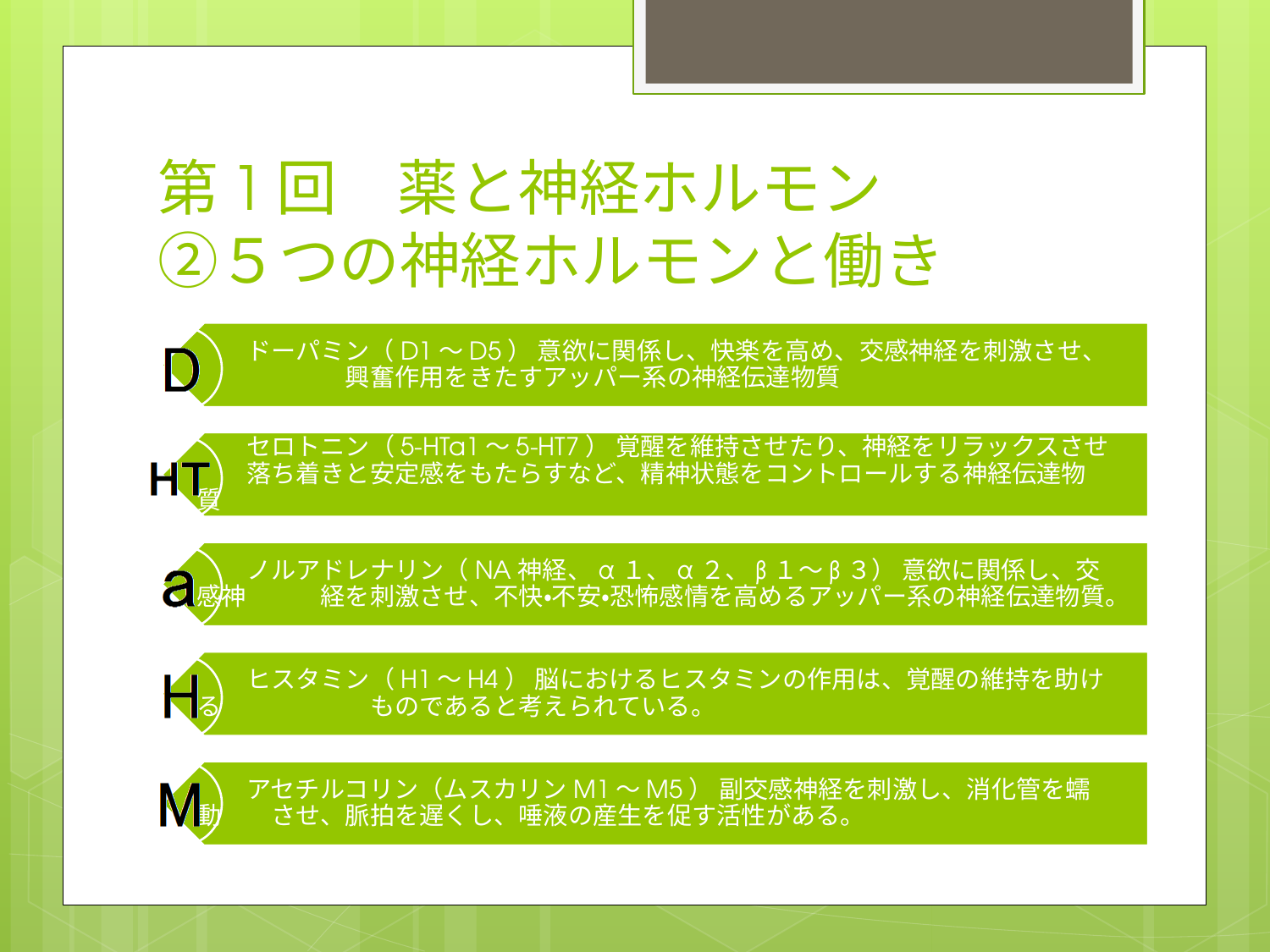

# 第1回　薬と神経ホルモン ②５つの神経ホルモンと働き
　　ドーパミン（D1～D5） 意欲に関係し、快楽を高め、交感神経を刺激させ、　　　　ああ興奮作用をきたすアッパー系の神経伝達物質
　　セロトニン（5-HTa1～5-HT7） 覚醒を維持させたり、神経をリラックスさせああ落ち着きと安定感をもたらすなど、精神状態をコントロールする神経伝達物質
　　ノルアドレナリン（NA神経、α１、α２、β１～β３） 意欲に関係し、交感神　ああ経を刺激させ、不快・不安・恐怖感情を高めるアッパー系の神経伝達物質。
　　ヒスタミン（H1～H4） 脳におけるヒスタミンの作用は、覚醒の維持を助ける　　　　ああものであると考えられている。
　　アセチルコリン（ムスカリンM1～M5） 副交感神経を刺激し、消化管を蠕動ああさせ、脈拍を遅くし、唾液の産生を促す活性がある。